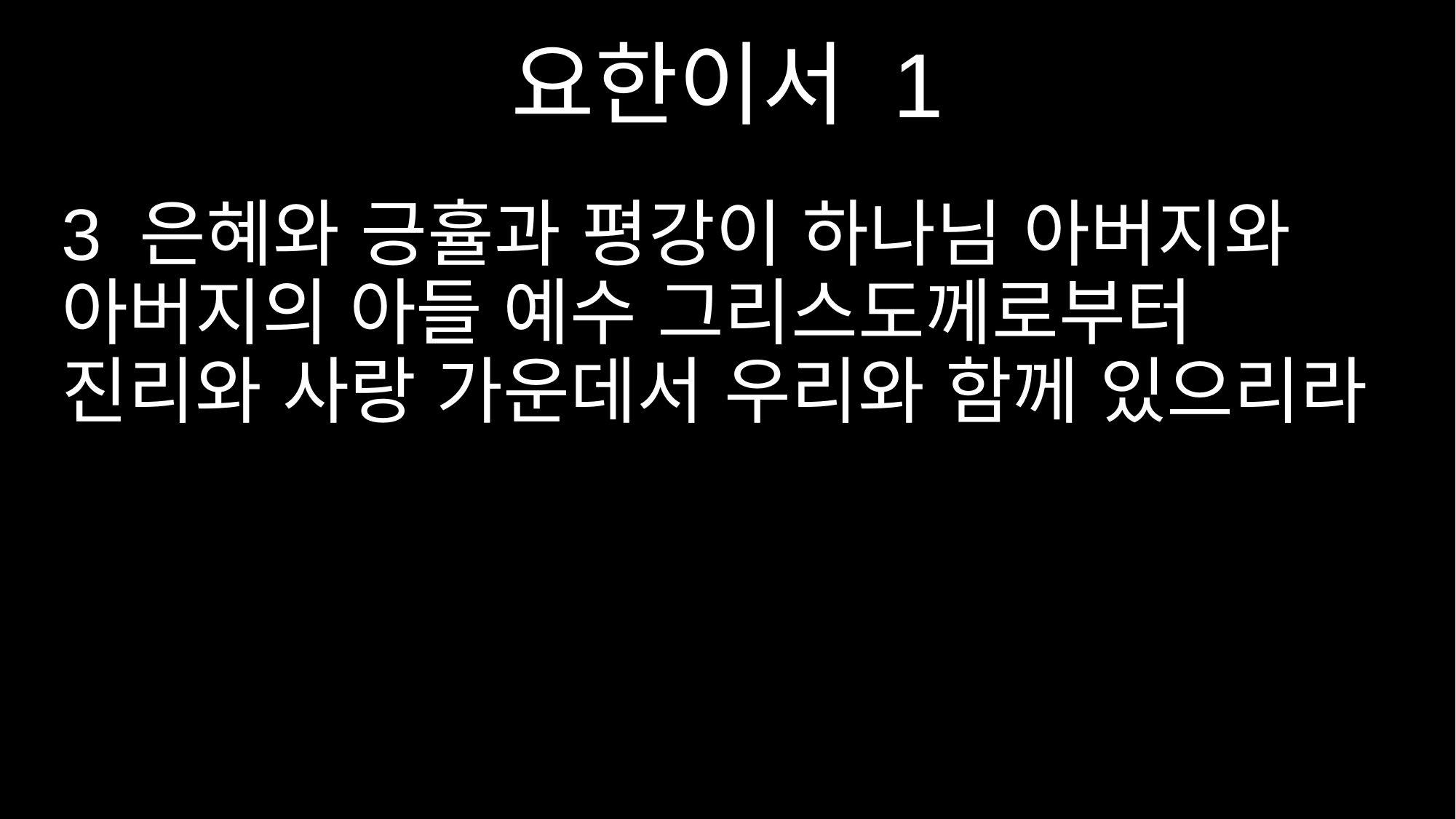

요한이서 1
3 은혜와 긍휼과 평강이 하나님 아버지와 아버지의 아들 예수 그리스도께로부터 진리와 사랑 가운데서 우리와 함께 있으리라